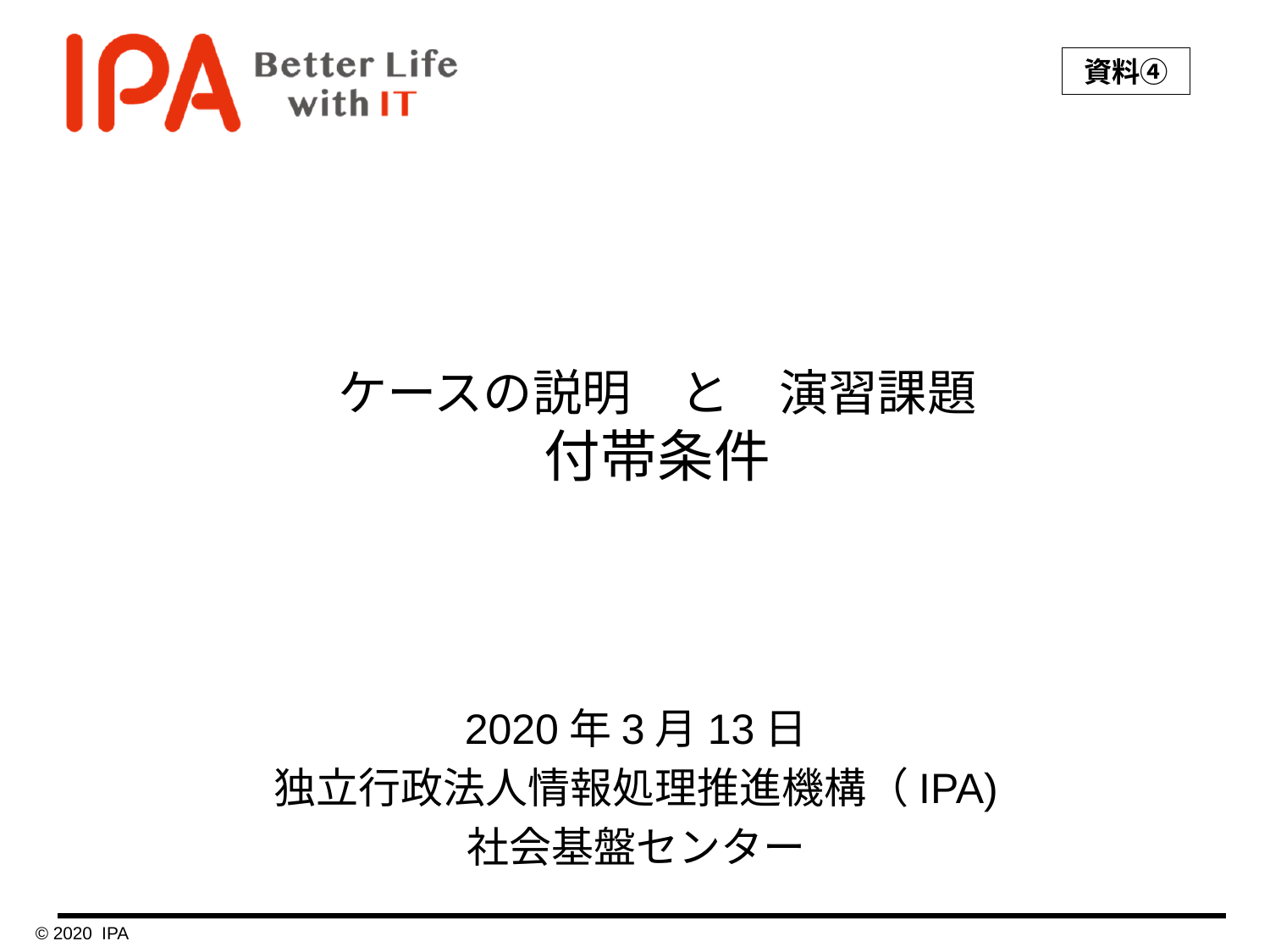

資料④
# ケースの説明　と　演習課題 付帯条件
2020年3月13日
独立行政法人情報処理推進機構（IPA)
社会基盤センター